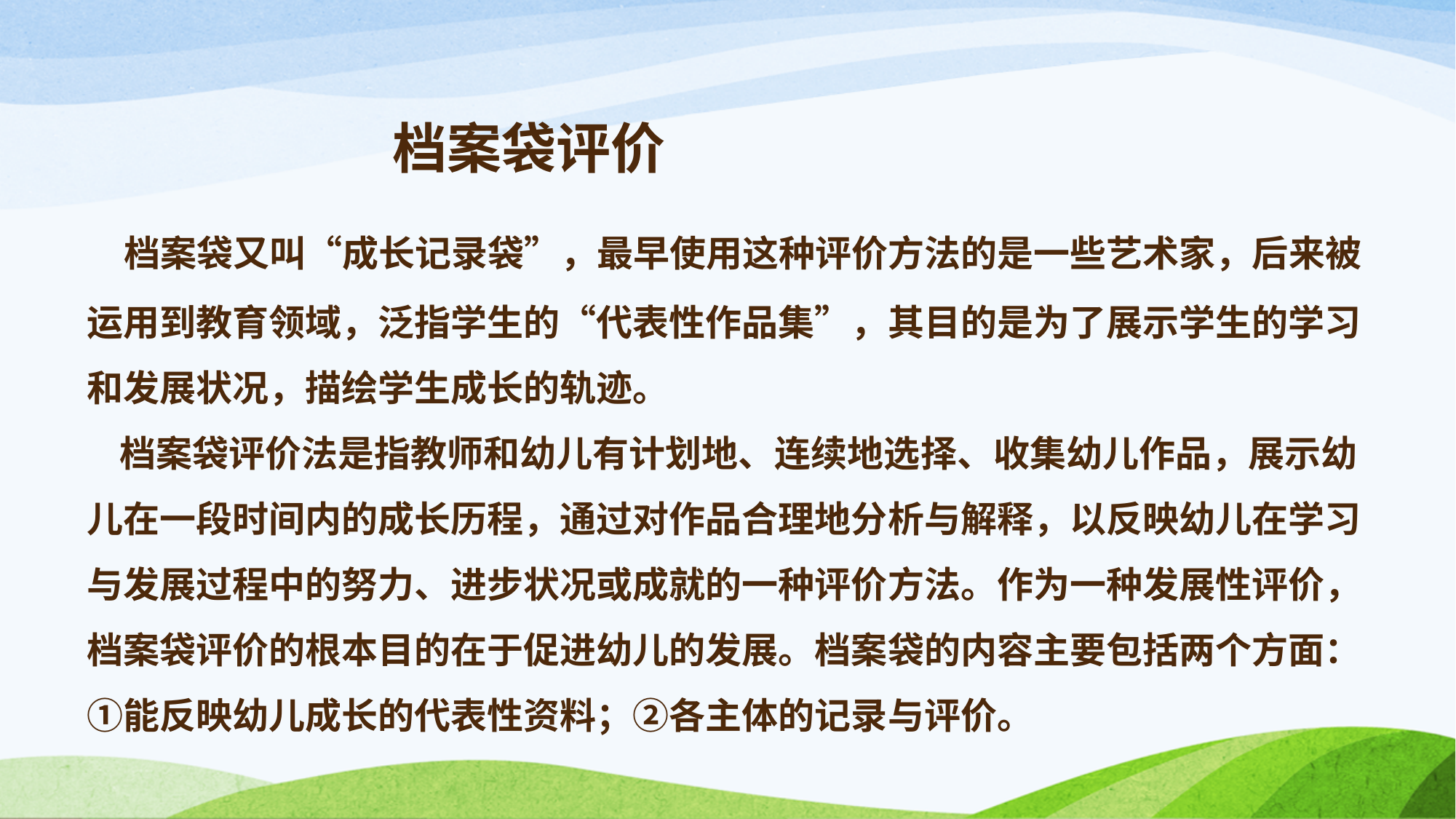

# 档案袋评价 档案袋又叫“成长记录袋”，最早使用这种评价方法的是一些艺术家，后来被运用到教育领域，泛指学生的“代表性作品集”，其目的是为了展示学生的学习和发展状况，描绘学生成长的轨迹。 档案袋评价法是指教师和幼儿有计划地、连续地选择、收集幼儿作品，展示幼儿在一段时间内的成长历程，通过对作品合理地分析与解释，以反映幼儿在学习与发展过程中的努力、进步状况或成就的一种评价方法。作为一种发展性评价，档案袋评价的根本目的在于促进幼儿的发展。档案袋的内容主要包括两个方面：①能反映幼儿成长的代表性资料；②各主体的记录与评价。